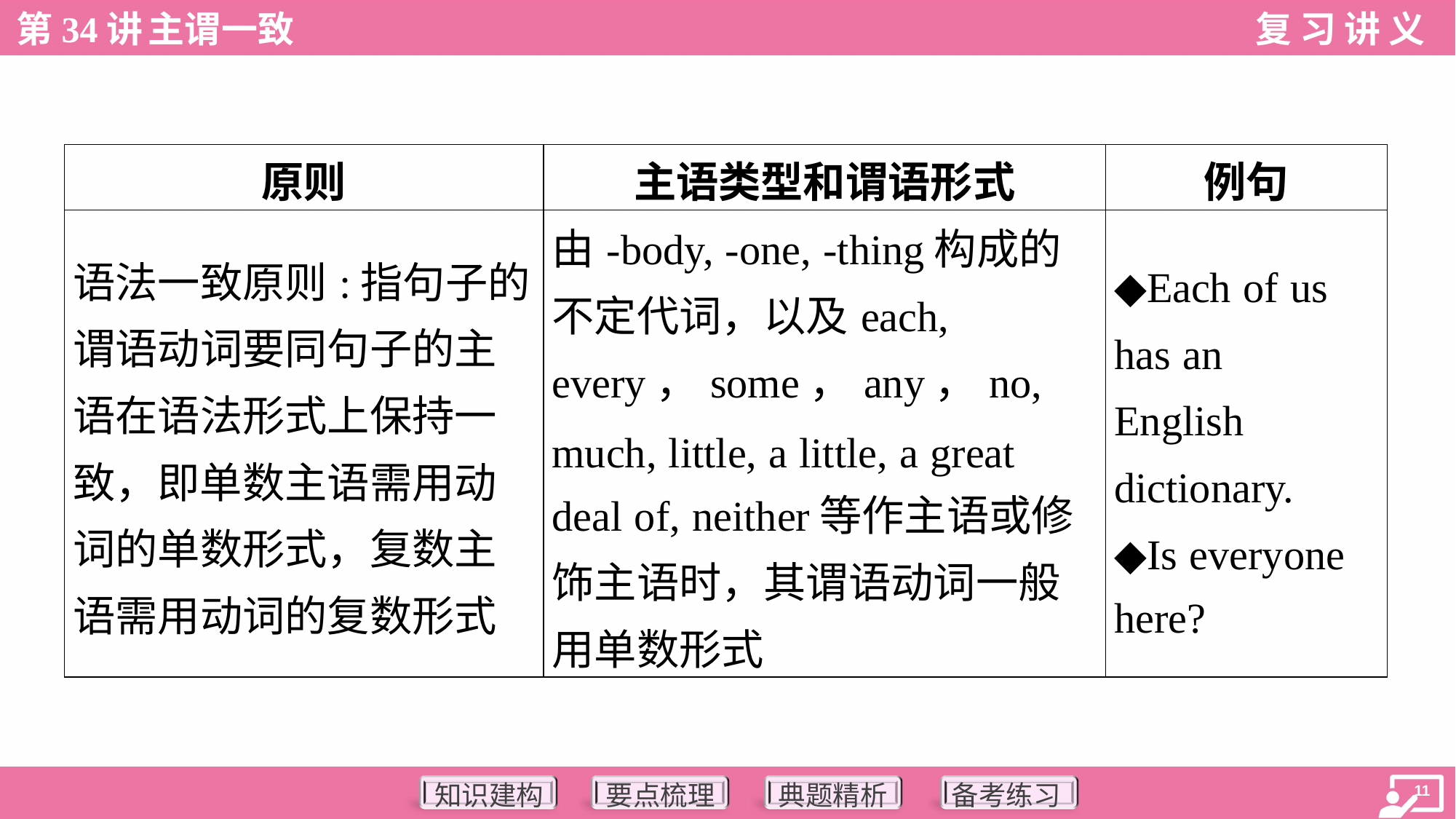

| 原则 | 主语类型和谓语形式 | 例句 |
| --- | --- | --- |
| 语法一致原则:指句子的谓语动词要同句子的主语在语法形式上保持一致，即单数主语需用动词的单数形式，复数主语需用动词的复数形式 | 由-body, -one, -thing构成的 不定代词，以及each, every，some，any，no, much, little, a little, a great deal of, neither等作主语或修饰主语时，其谓语动词一般用单数形式 | ◆Each of us has an English dictionary. ◆Is everyone here? |